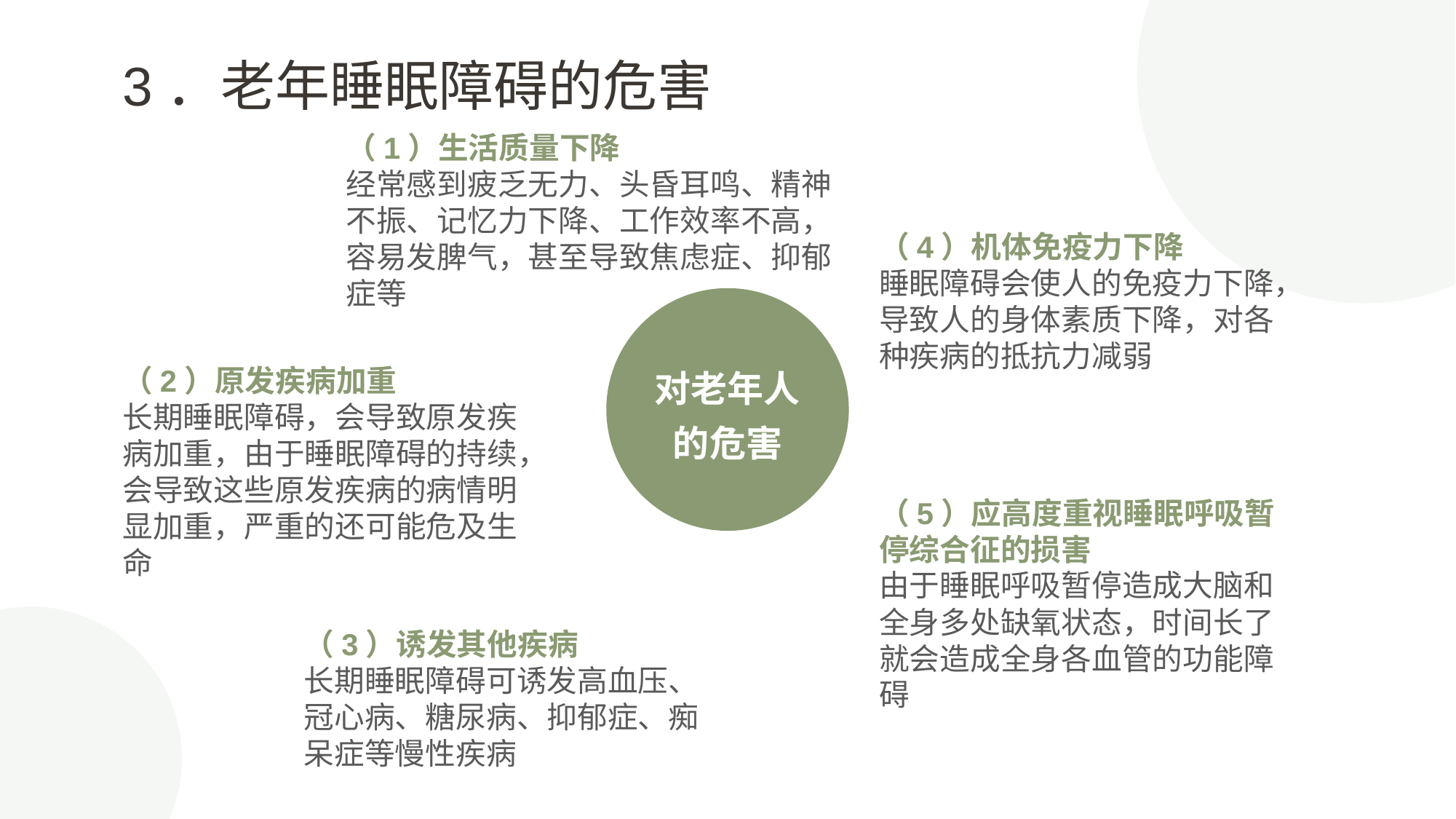

3．老年睡眠障碍的危害
（1）生活质量下降
经常感到疲乏无力、头昏耳鸣、精神不振、记忆力下降、工作效率不高，容易发脾气，甚至导致焦虑症、抑郁症等
（4）机体免疫力下降
睡眠障碍会使人的免疫力下降，导致人的身体素质下降，对各种疾病的抵抗力减弱
对老年人的危害
（2）原发疾病加重
长期睡眠障碍，会导致原发疾病加重，由于睡眠障碍的持续，会导致这些原发疾病的病情明显加重，严重的还可能危及生命
（5）应高度重视睡眠呼吸暂停综合征的损害
由于睡眠呼吸暂停造成大脑和全身多处缺氧状态，时间长了就会造成全身各血管的功能障碍

（3）诱发其他疾病
长期睡眠障碍可诱发高血压、冠心病、糖尿病、抑郁症、痴呆症等慢性疾病